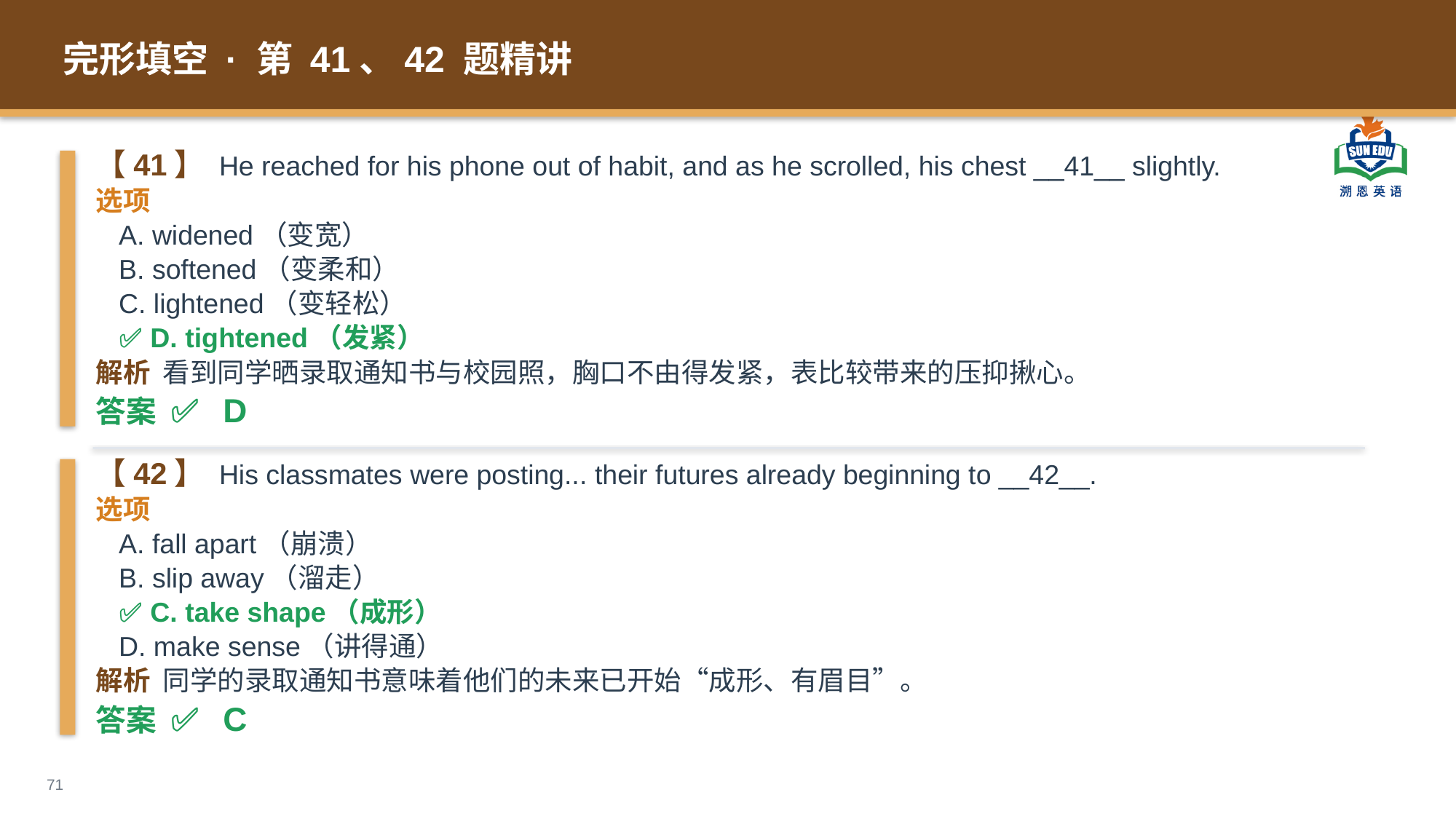

完形填空 · 第 41、42 题精讲

【41】 He reached for his phone out of habit, and as he scrolled, his chest __41__ slightly.
选项
   A. widened（变宽）
   B. softened（变柔和）
   C. lightened（变轻松）
   ✅ D. tightened（发紧）
解析  看到同学晒录取通知书与校园照，胸口不由得发紧，表比较带来的压抑揪心。
答案  ✅  D

【42】 His classmates were posting... their futures already beginning to __42__.
选项
   A. fall apart（崩溃）
   B. slip away（溜走）
   ✅ C. take shape（成形）
   D. make sense（讲得通）
解析  同学的录取通知书意味着他们的未来已开始“成形、有眉目”。
答案  ✅  C

71